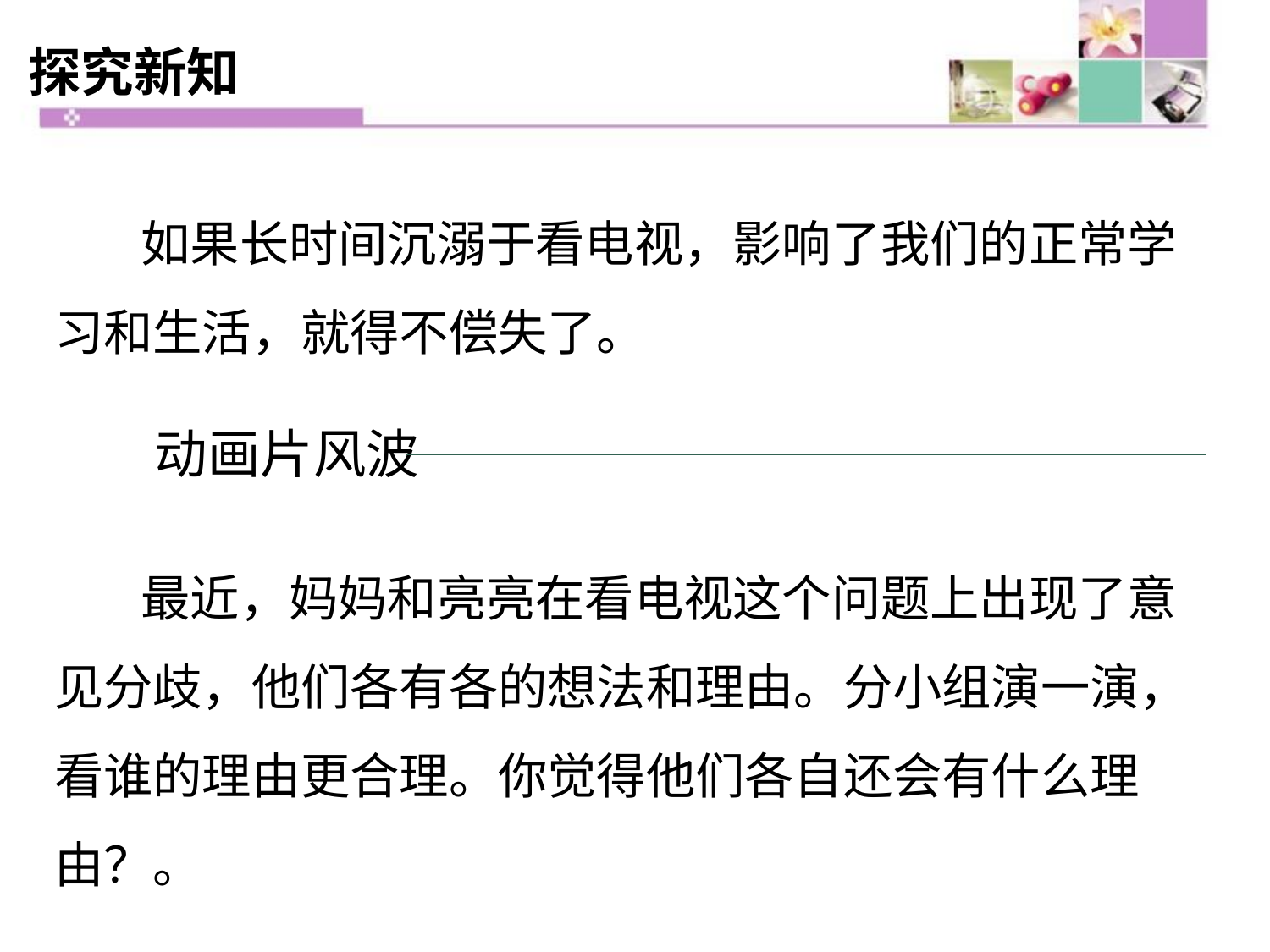

# 探究新知
如果长时间沉溺于看电视，影响了我们的正常学习和生活，就得不偿失了。
动画片风波
最近，妈妈和亮亮在看电视这个问题上出现了意见分歧，他们各有各的想法和理由。分小组演一演，看谁的理由更合理。你觉得他们各自还会有什么理由？。